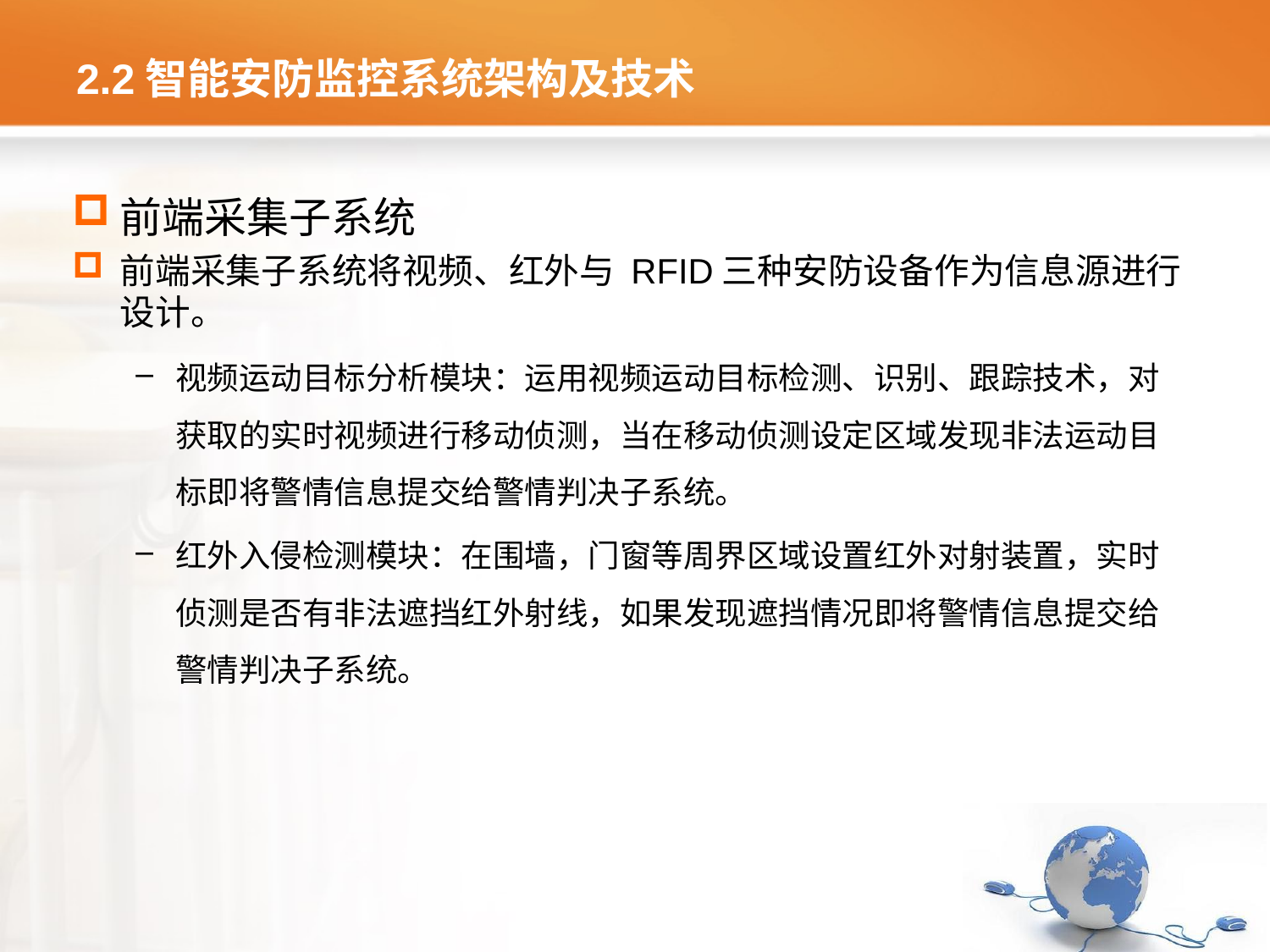

# 2.2智能安防监控系统架构及技术
前端采集子系统
前端采集子系统将视频、红外与 RFID三种安防设备作为信息源进行设计。
视频运动目标分析模块：运用视频运动目标检测、识别、跟踪技术，对获取的实时视频进行移动侦测，当在移动侦测设定区域发现非法运动目标即将警情信息提交给警情判决子系统。
红外入侵检测模块：在围墙，门窗等周界区域设置红外对射装置，实时侦测是否有非法遮挡红外射线，如果发现遮挡情况即将警情信息提交给警情判决子系统。